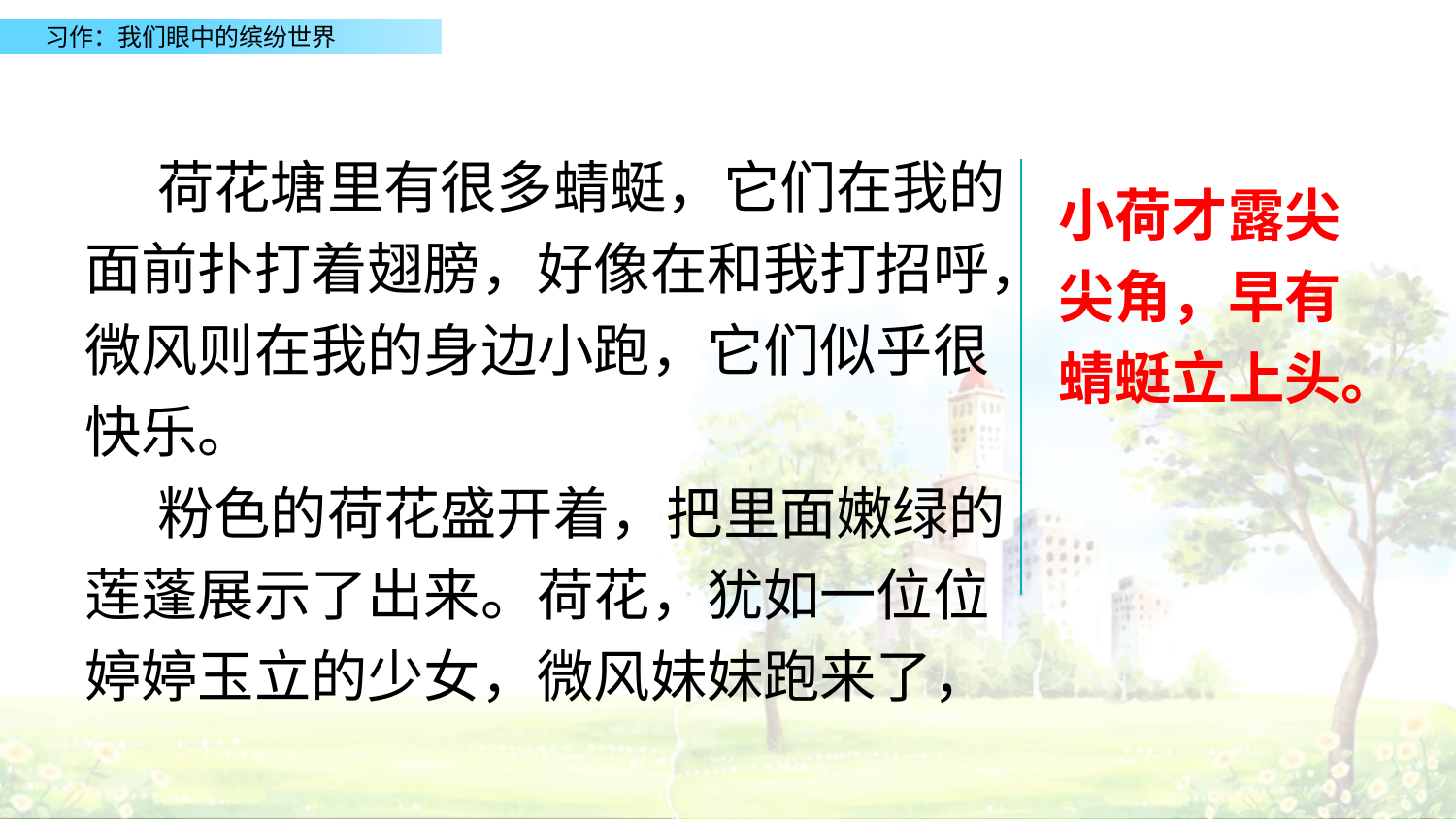

荷花塘里有很多蜻蜓，它们在我的面前扑打着翅膀，好像在和我打招呼，微风则在我的身边小跑，它们似乎很快乐。
粉色的荷花盛开着，把里面嫩绿的莲蓬展示了出来。荷花，犹如一位位婷婷玉立的少女，微风妹妹跑来了，
小荷才露尖尖角，早有蜻蜓立上头。